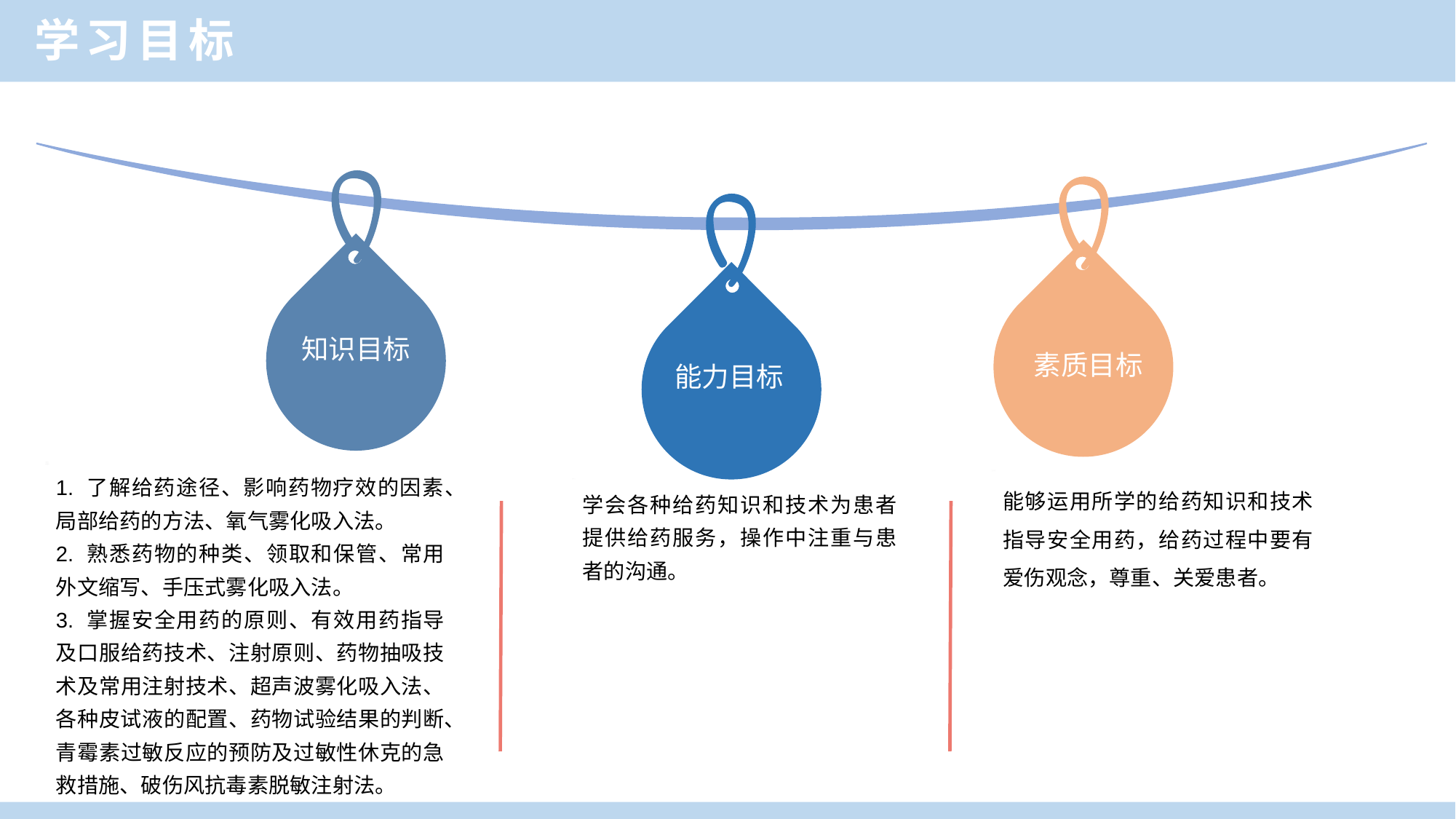

学习目标

知识目标

素质目标

能力目标
1. 了解给药途径、影响药物疗效的因素、局部给药的方法、氧气雾化吸入法。
2. 熟悉药物的种类、领取和保管、常用外文缩写、手压式雾化吸入法。
3. 掌握安全用药的原则、有效用药指导及口服给药技术、注射原则、药物抽吸技术及常用注射技术、超声波雾化吸入法、各种皮试液的配置、药物试验结果的判断、青霉素过敏反应的预防及过敏性休克的急救措施、破伤风抗毒素脱敏注射法。
能够运用所学的给药知识和技术指导安全用药，给药过程中要有爱伤观念，尊重、关爱患者。
学会各种给药知识和技术为患者提供给药服务，操作中注重与患者的沟通。